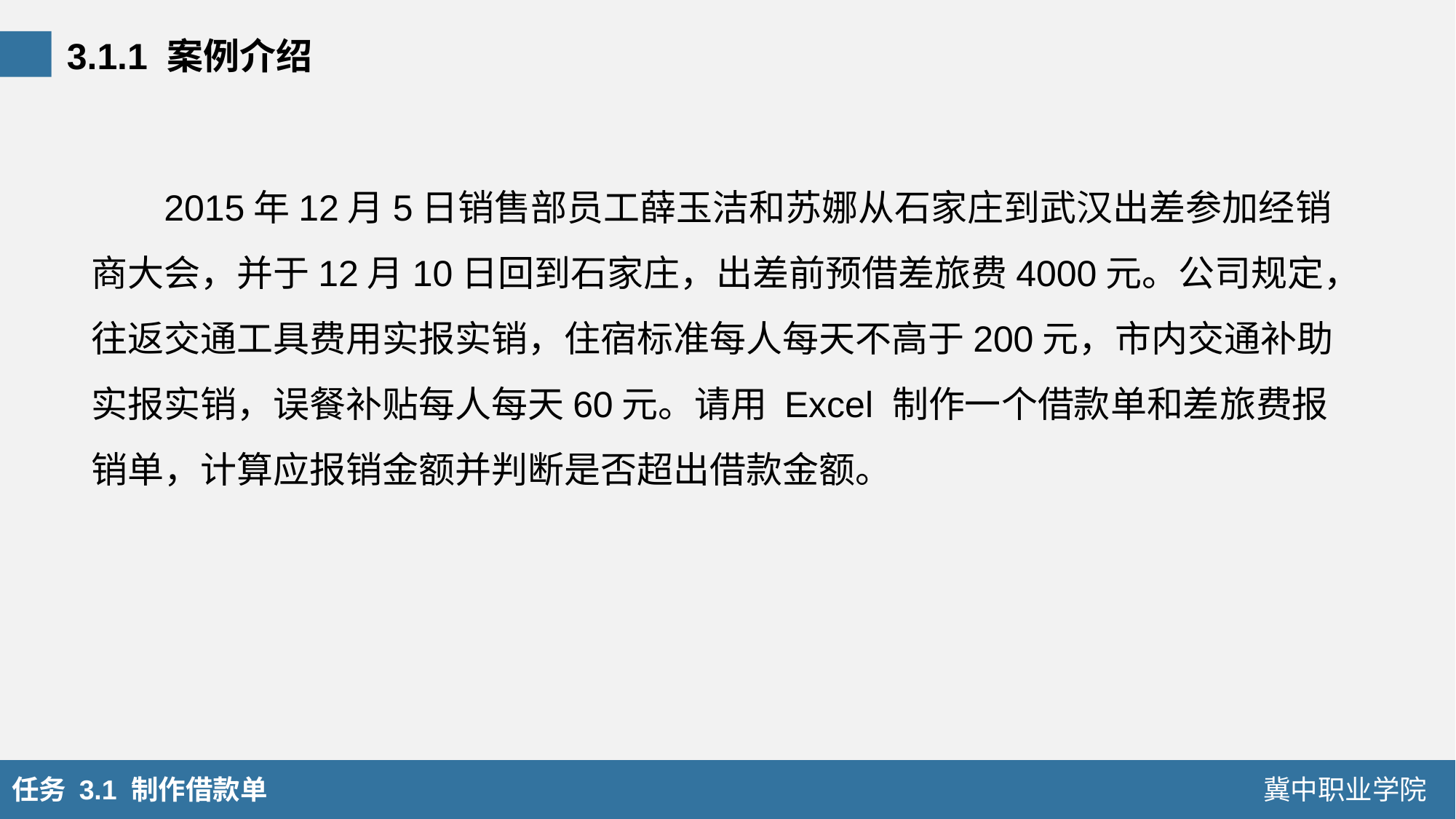

3.1.1 案例介绍
2015年12月5日销售部员工薛玉洁和苏娜从石家庄到武汉出差参加经销商大会，并于12月10日回到石家庄，出差前预借差旅费4000元。公司规定，往返交通工具费用实报实销，住宿标准每人每天不高于200元，市内交通补助实报实销，误餐补贴每人每天60元。请用 Excel 制作一个借款单和差旅费报销单，计算应报销金额并判断是否超出借款金额。

任务 3.1 制作借款单
冀中职业学院